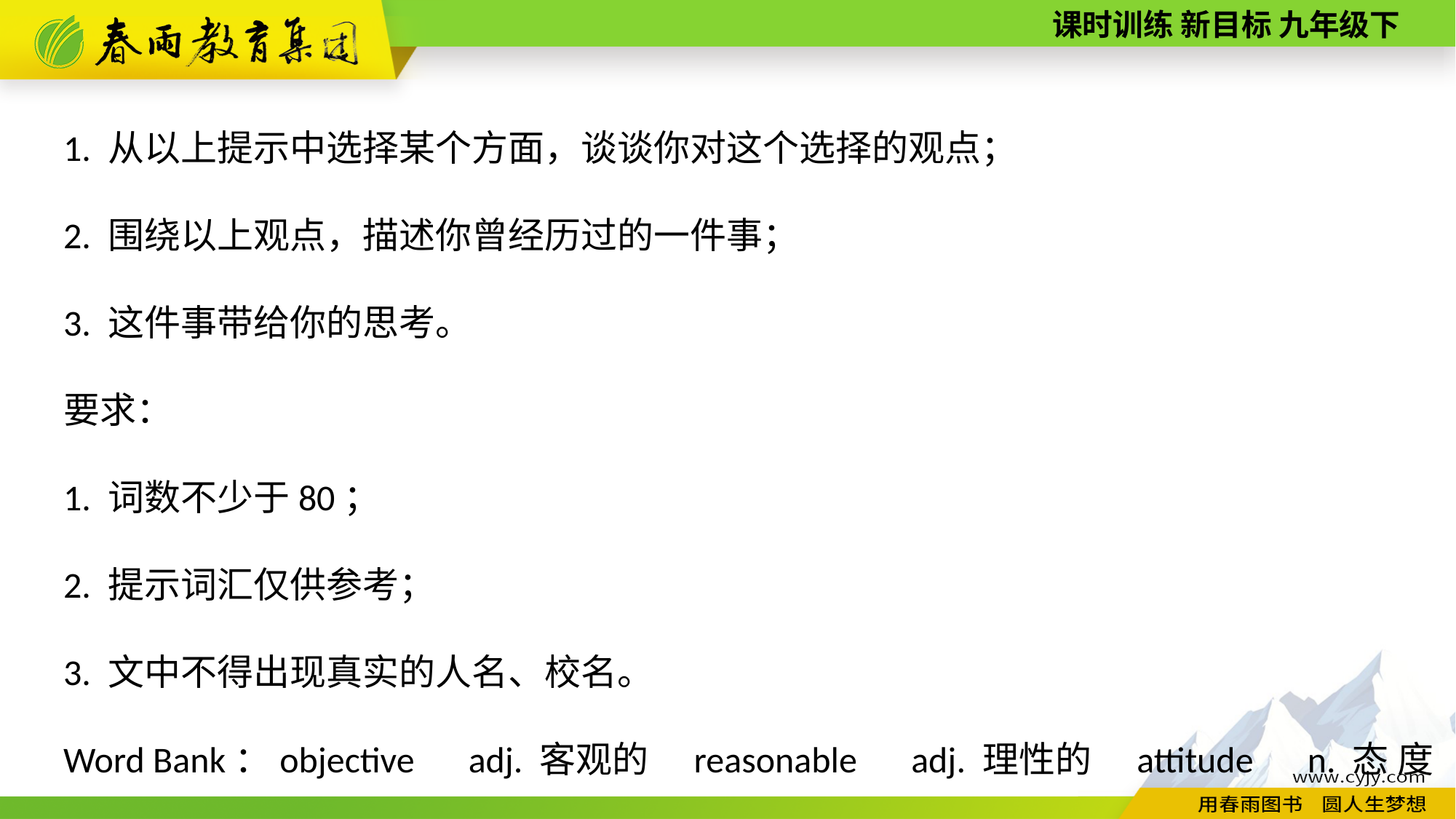

1. 从以上提示中选择某个方面，谈谈你对这个选择的观点；
2. 围绕以上观点，描述你曾经历过的一件事；
3. 这件事带给你的思考。
要求：
1. 词数不少于80；
2. 提示词汇仅供参考；
3. 文中不得出现真实的人名、校名。
Word Bank：objective　adj. 客观的　reasonable　adj. 理性的　attitude　n. 态 度